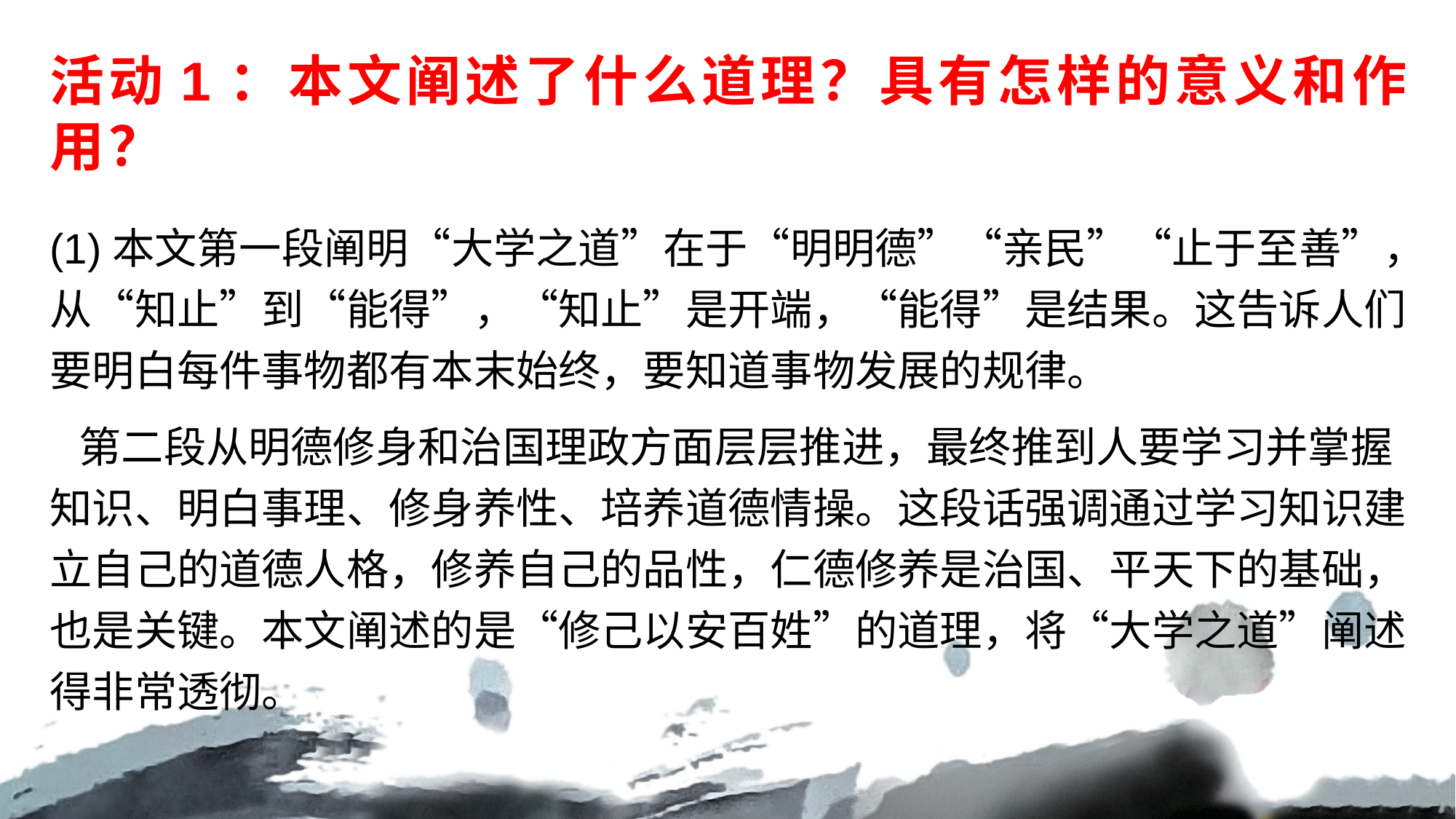

活动1：本文阐述了什么道理？具有怎样的意义和作用？
(1)本文第一段阐明“大学之道”在于“明明德”“亲民”“止于至善”，从“知止”到“能得”，“知止”是开端，“能得”是结果。这告诉人们要明白每件事物都有本末始终，要知道事物发展的规律。
  第二段从明德修身和治国理政方面层层推进，最终推到人要学习并掌握知识、明白事理、修身养性、培养道德情操。这段话强调通过学习知识建立自己的道德人格，修养自己的品性，仁德修养是治国、平天下的基础，也是关键。本文阐述的是“修己以安百姓”的道理，将“大学之道”阐述得非常透彻。